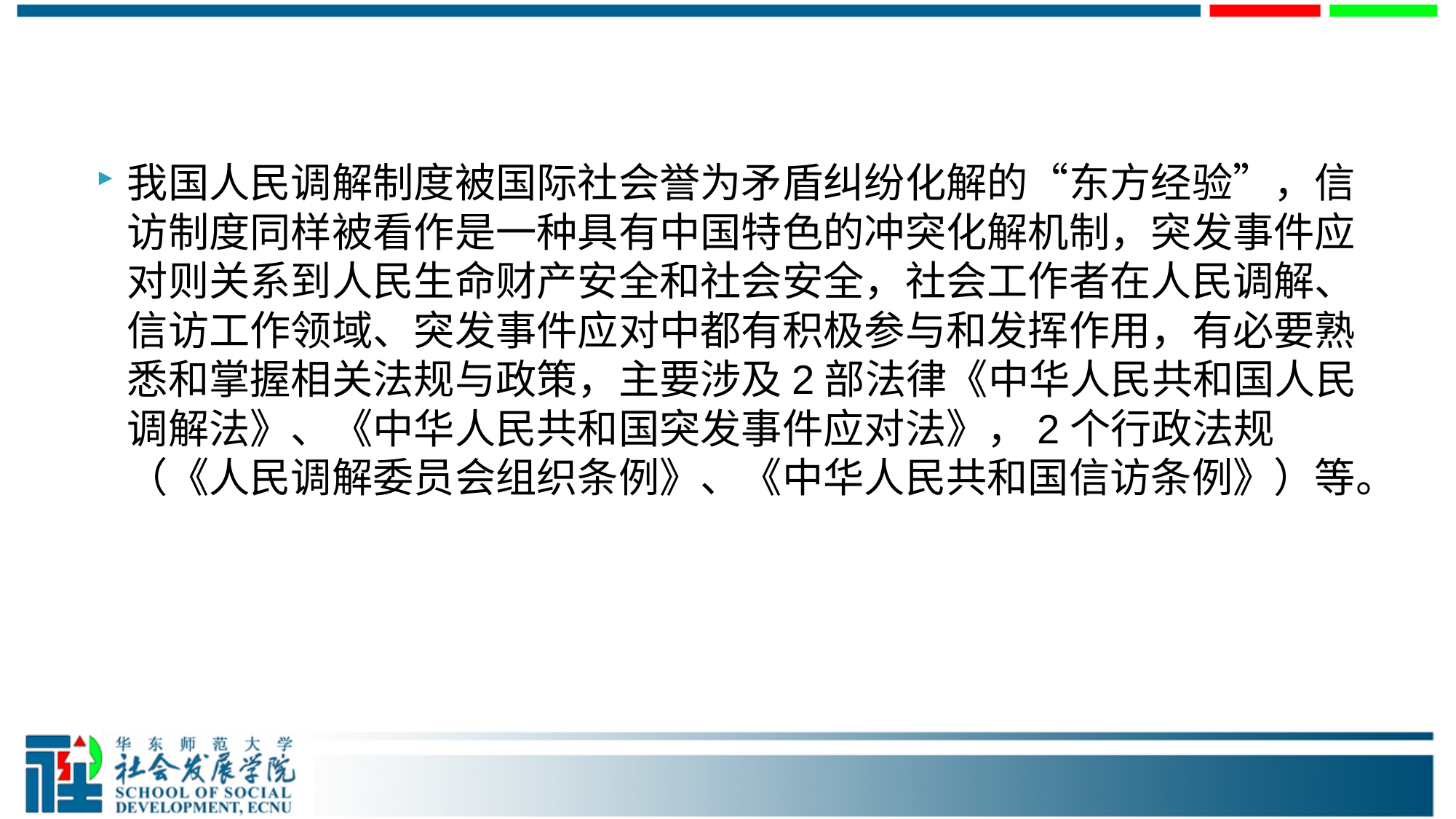

#
我国人民调解制度被国际社会誉为矛盾纠纷化解的“东方经验”，信访制度同样被看作是一种具有中国特色的冲突化解机制，突发事件应对则关系到人民生命财产安全和社会安全，社会工作者在人民调解、信访工作领域、突发事件应对中都有积极参与和发挥作用，有必要熟悉和掌握相关法规与政策，主要涉及2部法律《中华人民共和国人民调解法》、《中华人民共和国突发事件应对法》，2个行政法规（《人民调解委员会组织条例》、《中华人民共和国信访条例》）等。